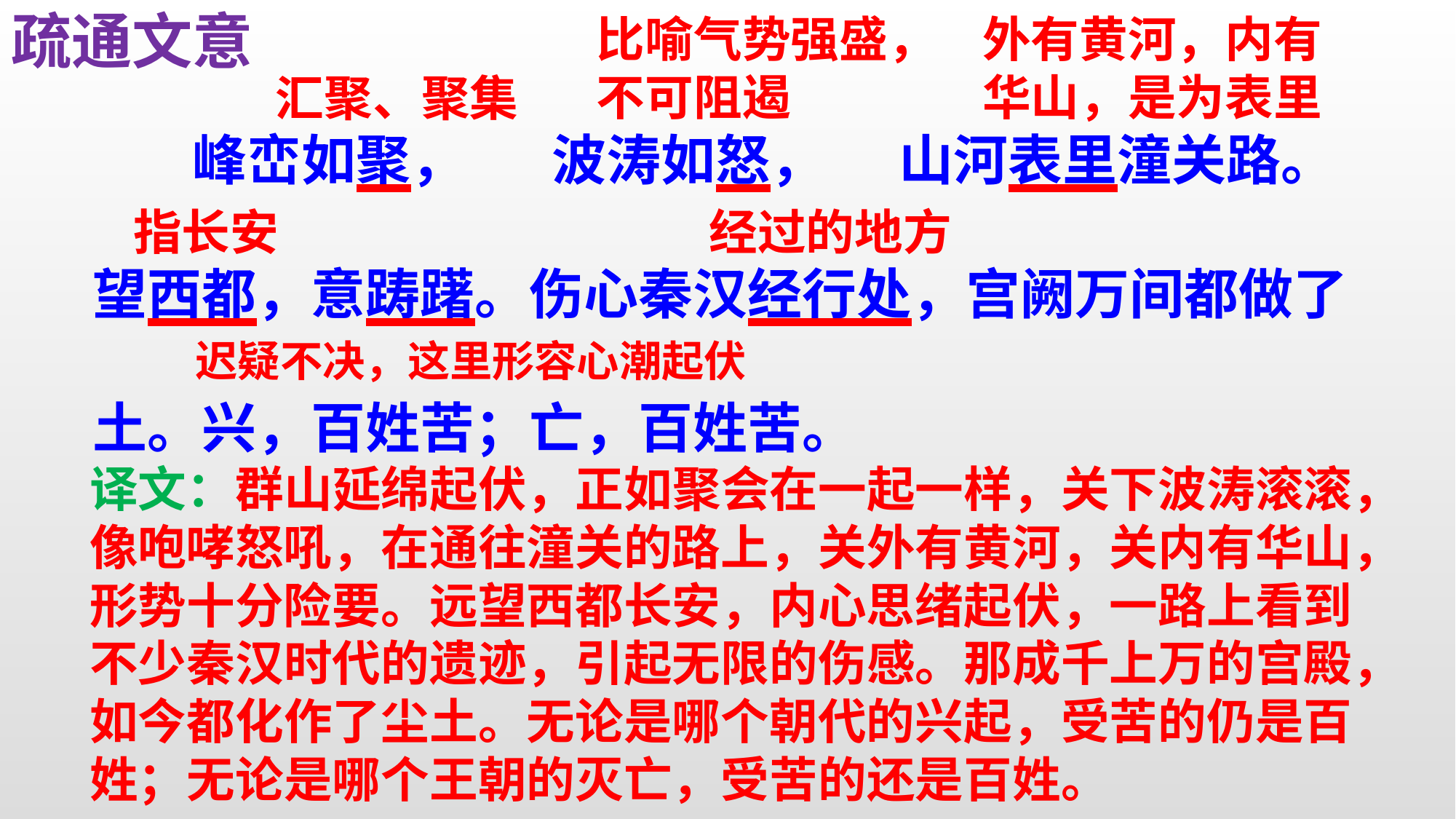

疏通文意
比喻气势强盛，不可阻遏
外有黄河，内有华山，是为表里
汇聚、聚集
       峰峦如聚，       波涛如怒，      山河表里潼关路。

望西都，意踌躇。伤心秦汉经行处，宫阙万间都做了

土。兴，百姓苦；亡，百姓苦。
指长安
经过的地方
迟疑不决，这里形容心潮起伏
译文：群山延绵起伏，正如聚会在一起一样，关下波涛滚滚，像咆哮怒吼，在通往潼关的路上，关外有黄河，关内有华山，形势十分险要。远望西都长安，内心思绪起伏，一路上看到不少秦汉时代的遗迹，引起无限的伤感。那成千上万的宫殿，如今都化作了尘土。无论是哪个朝代的兴起，受苦的仍是百姓；无论是哪个王朝的灭亡，受苦的还是百姓。